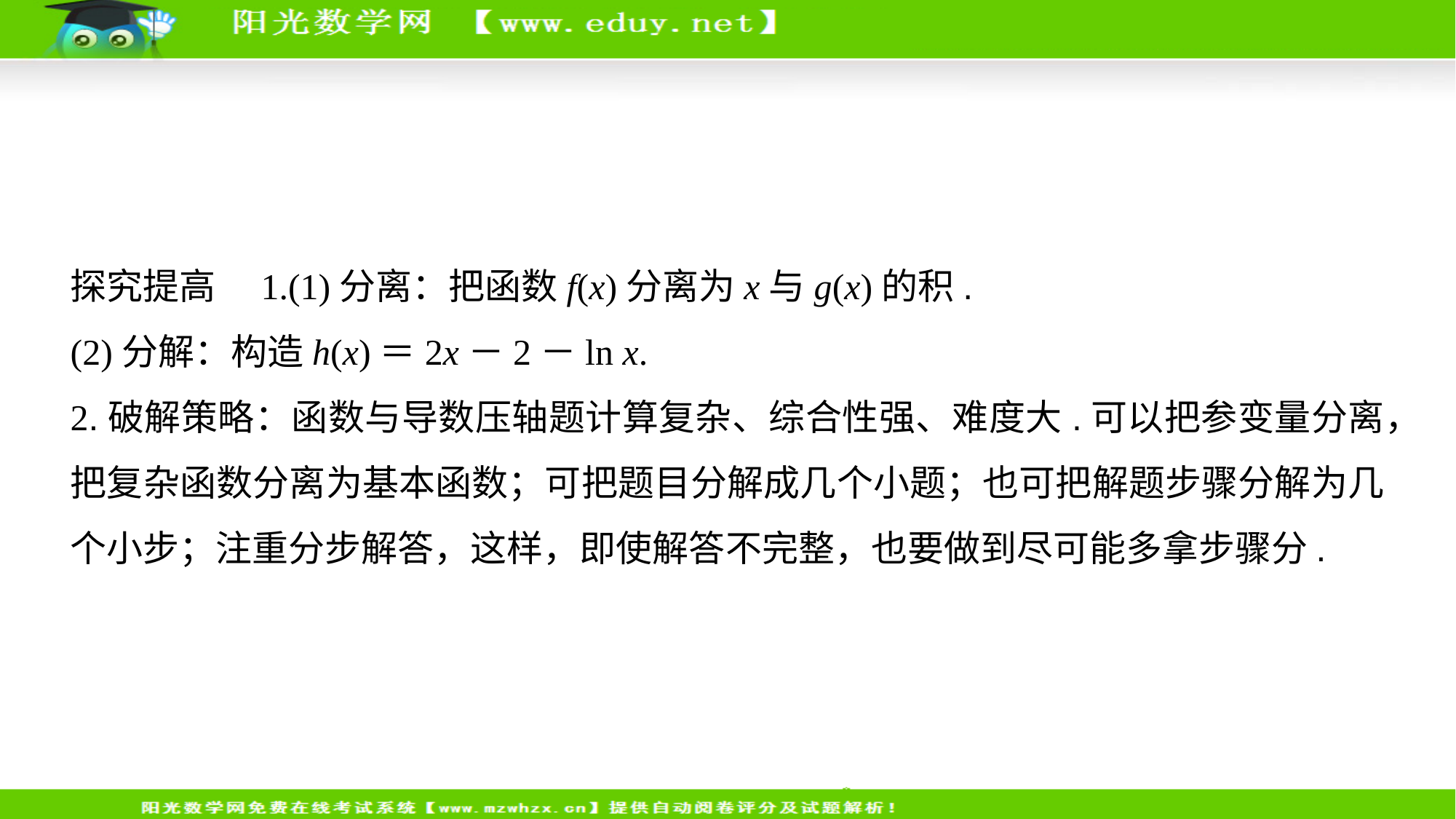

探究提高　1.(1)分离：把函数f(x)分离为x与g(x)的积.
(2)分解：构造h(x)＝2x－2－ln x.
2.破解策略：函数与导数压轴题计算复杂、综合性强、难度大.可以把参变量分离，把复杂函数分离为基本函数；可把题目分解成几个小题；也可把解题步骤分解为几个小步；注重分步解答，这样，即使解答不完整，也要做到尽可能多拿步骤分.